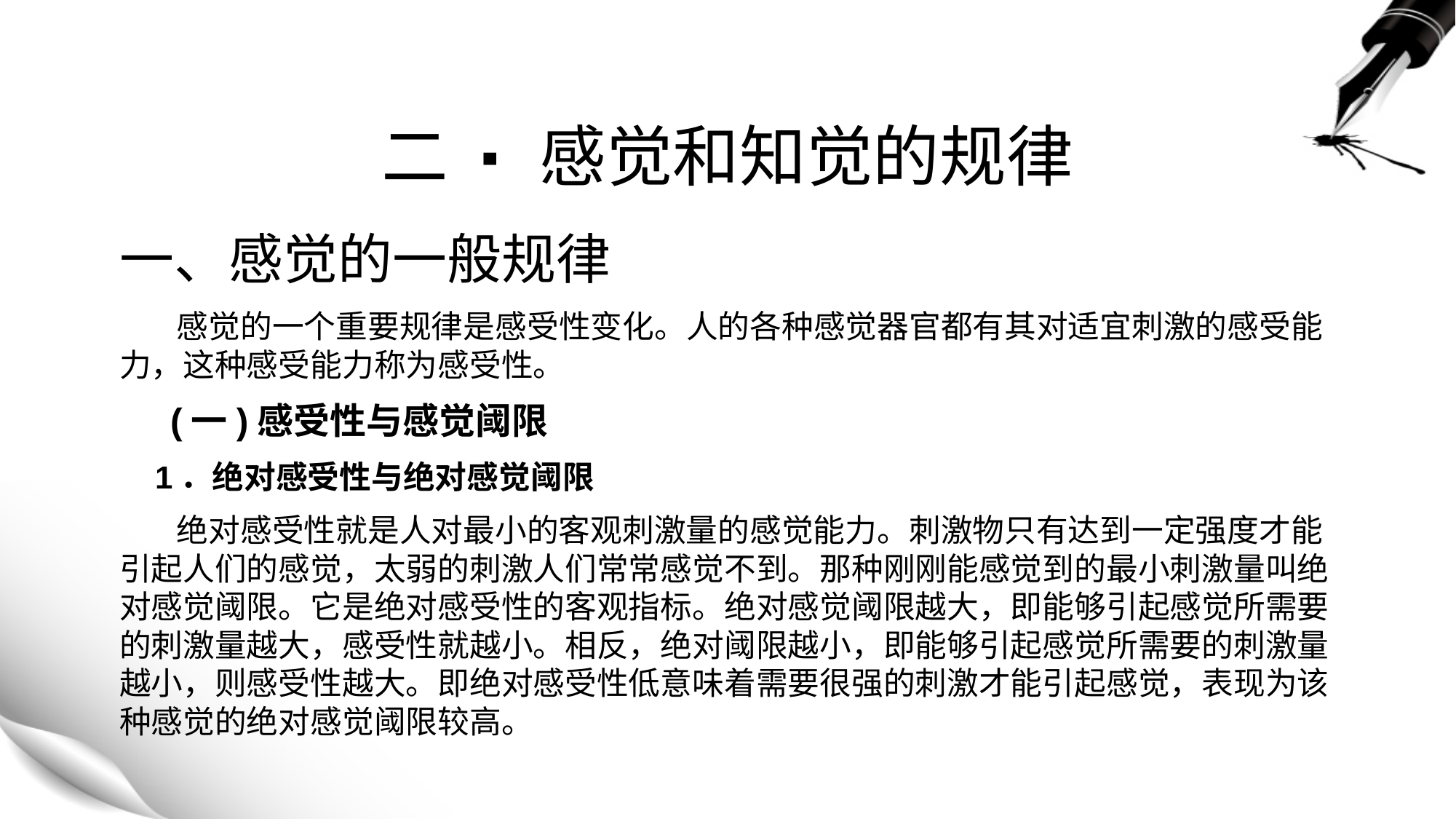

# 二 · 感觉和知觉的规律
一、感觉的一般规律
       感觉的一个重要规律是感受性变化。人的各种感觉器官都有其对适宜刺激的感受能力，这种感受能力称为感受性。
     (一)感受性与感觉阈限
    1．绝对感受性与绝对感觉阈限
       绝对感受性就是人对最小的客观刺激量的感觉能力。刺激物只有达到一定强度才能引起人们的感觉，太弱的刺激人们常常感觉不到。那种刚刚能感觉到的最小刺激量叫绝对感觉阈限。它是绝对感受性的客观指标。绝对感觉阈限越大，即能够引起感觉所需要的刺激量越大，感受性就越小。相反，绝对阈限越小，即能够引起感觉所需要的刺激量越小，则感受性越大。即绝对感受性低意味着需要很强的刺激才能引起感觉，表现为该种感觉的绝对感觉阈限较高。